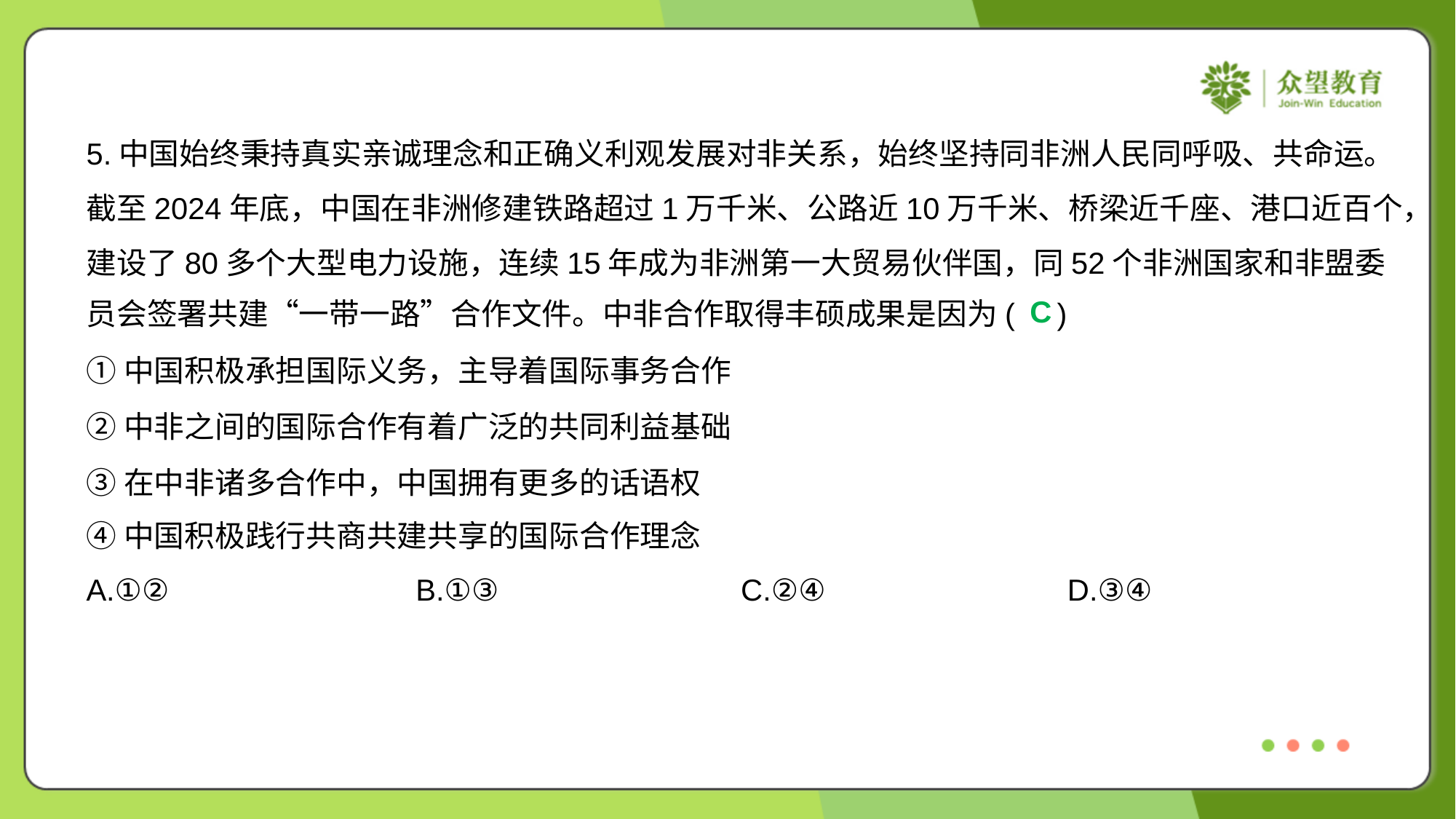

5.中国始终秉持真实亲诚理念和正确义利观发展对非关系，始终坚持同非洲人民同呼吸、共命运。
截至2024年底，中国在非洲修建铁路超过1万千米、公路近10万千米、桥梁近千座、港口近百个，
建设了80多个大型电力设施，连续15年成为非洲第一大贸易伙伴国，同52个非洲国家和非盟委
员会签署共建“一带一路”合作文件。中非合作取得丰硕成果是因为(     )
C
①中国积极承担国际义务，主导着国际事务合作
②中非之间的国际合作有着广泛的共同利益基础
③在中非诸多合作中，中国拥有更多的话语权
④中国积极践行共商共建共享的国际合作理念
A.①②	B.①③	C.②④	D.③④